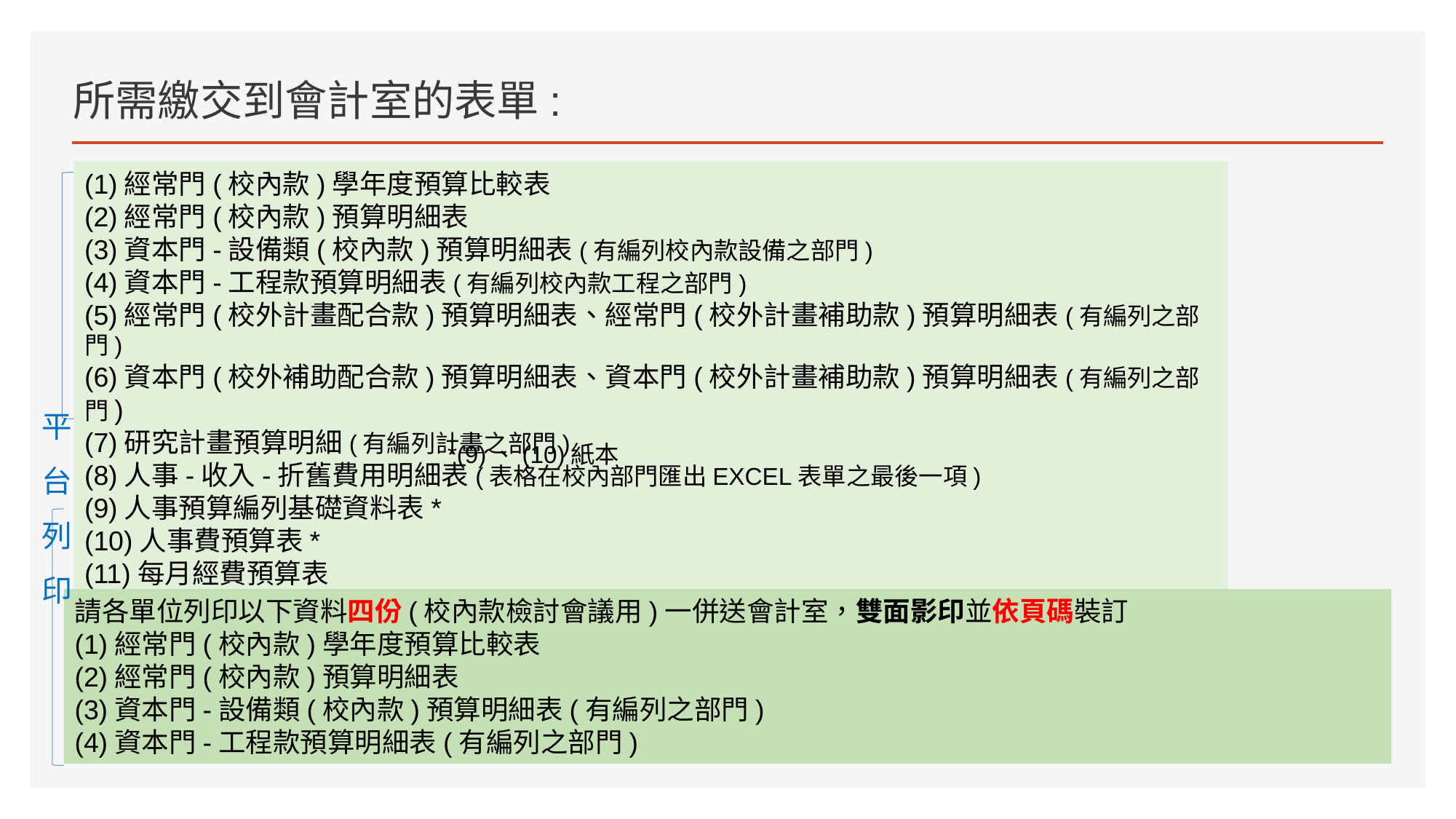

# 所需繳交到會計室的表單:
(1)經常門(校內款)學年度預算比較表
(2)經常門(校內款)預算明細表
(3)資本門-設備類(校內款)預算明細表(有編列校內款設備之部門)
(4)資本門-工程款預算明細表(有編列校內款工程之部門)
(5)經常門(校外計畫配合款)預算明細表、經常門(校外計畫補助款)預算明細表(有編列之部門)
(6)資本門(校外補助配合款)預算明細表、資本門(校外計畫補助款)預算明細表(有編列之部門)
(7)研究計畫預算明細(有編列計畫之部門)
(8)人事-收入-折舊費用明細表(表格在校內部門匯出EXCEL表單之最後一項)
(9)人事預算編列基礎資料表*
(10)人事費預算表*
(11)每月經費預算表
(12)年度預算差異數檢討表

平台列印
*(9)、(10)紙本

請各單位列印以下資料四份(校內款檢討會議用)一併送會計室，雙面影印並依頁碼裝訂
(1)經常門(校內款)學年度預算比較表
(2)經常門(校內款)預算明細表
(3)資本門-設備類(校內款)預算明細表(有編列之部門)
(4)資本門-工程款預算明細表(有編列之部門)